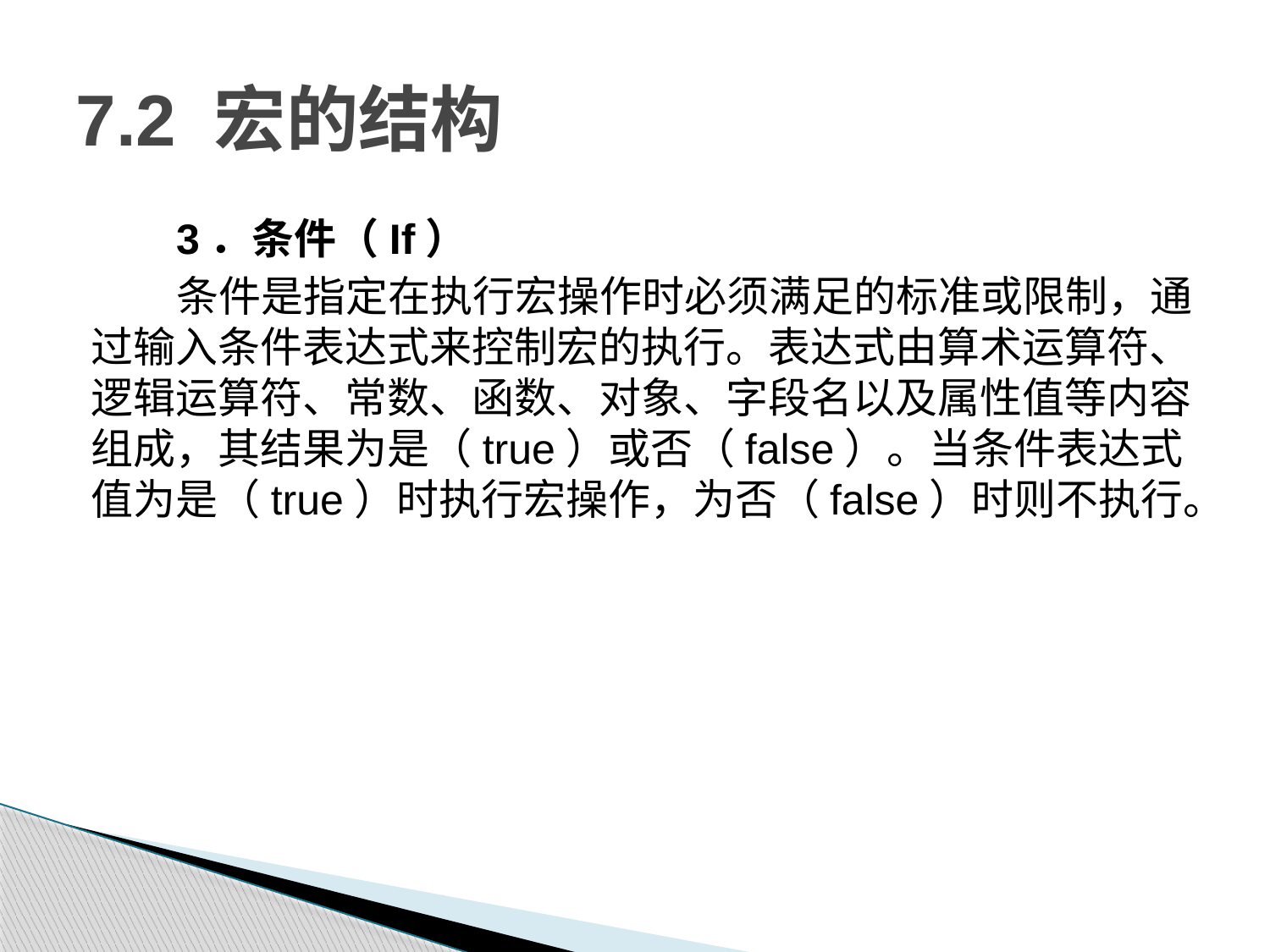

# 7.2 宏的结构
3．条件（If）
条件是指定在执行宏操作时必须满足的标准或限制，通过输入条件表达式来控制宏的执行。表达式由算术运算符、逻辑运算符、常数、函数、对象、字段名以及属性值等内容组成，其结果为是（true）或否（false）。当条件表达式值为是（true）时执行宏操作，为否（false）时则不执行。